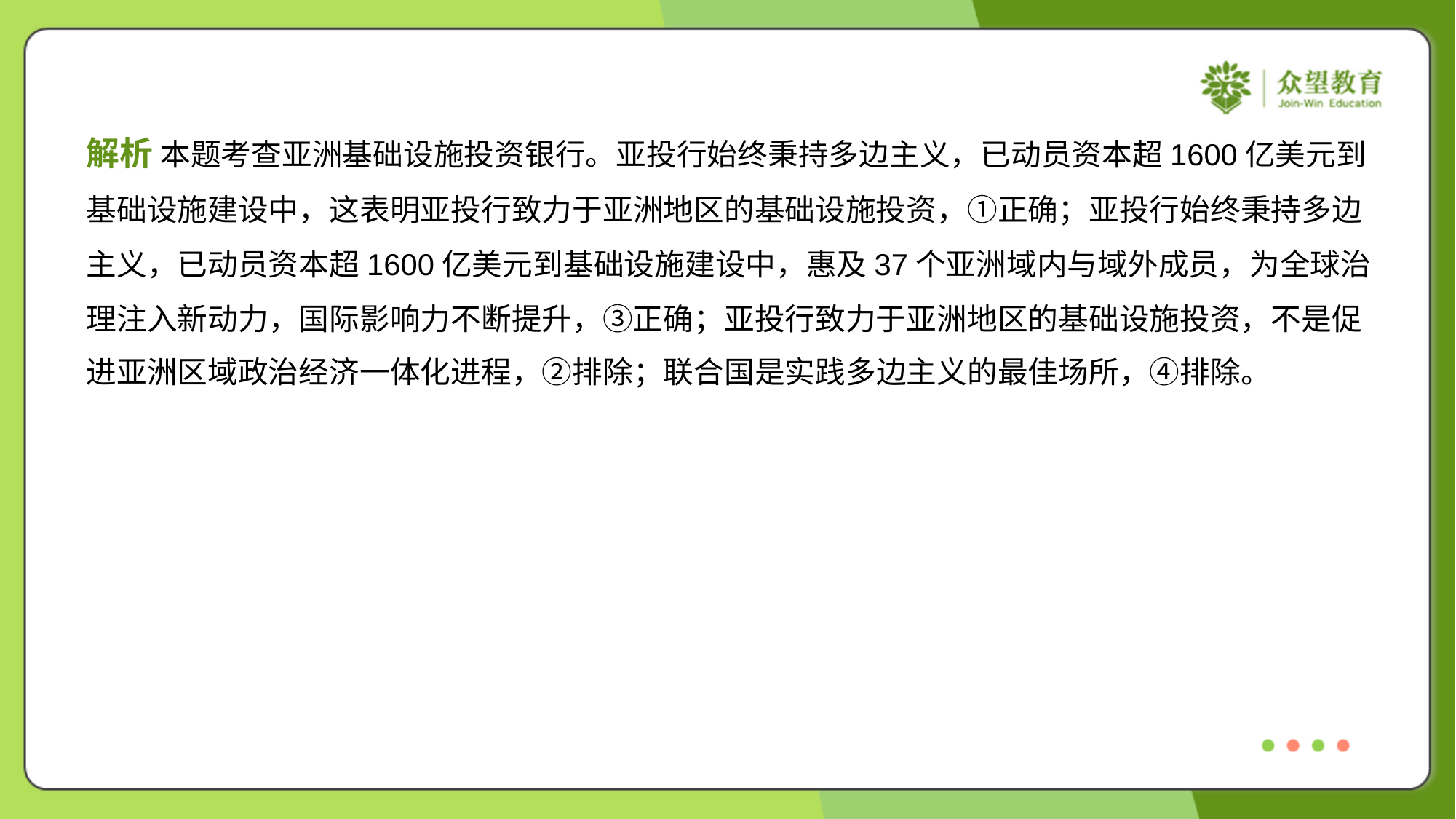

解析 本题考查亚洲基础设施投资银行。亚投行始终秉持多边主义，已动员资本超1600亿美元到
基础设施建设中，这表明亚投行致力于亚洲地区的基础设施投资，①正确；亚投行始终秉持多边
主义，已动员资本超1600亿美元到基础设施建设中，惠及37个亚洲域内与域外成员，为全球治
理注入新动力，国际影响力不断提升，③正确；亚投行致力于亚洲地区的基础设施投资，不是促
进亚洲区域政治经济一体化进程，②排除；联合国是实践多边主义的最佳场所，④排除。